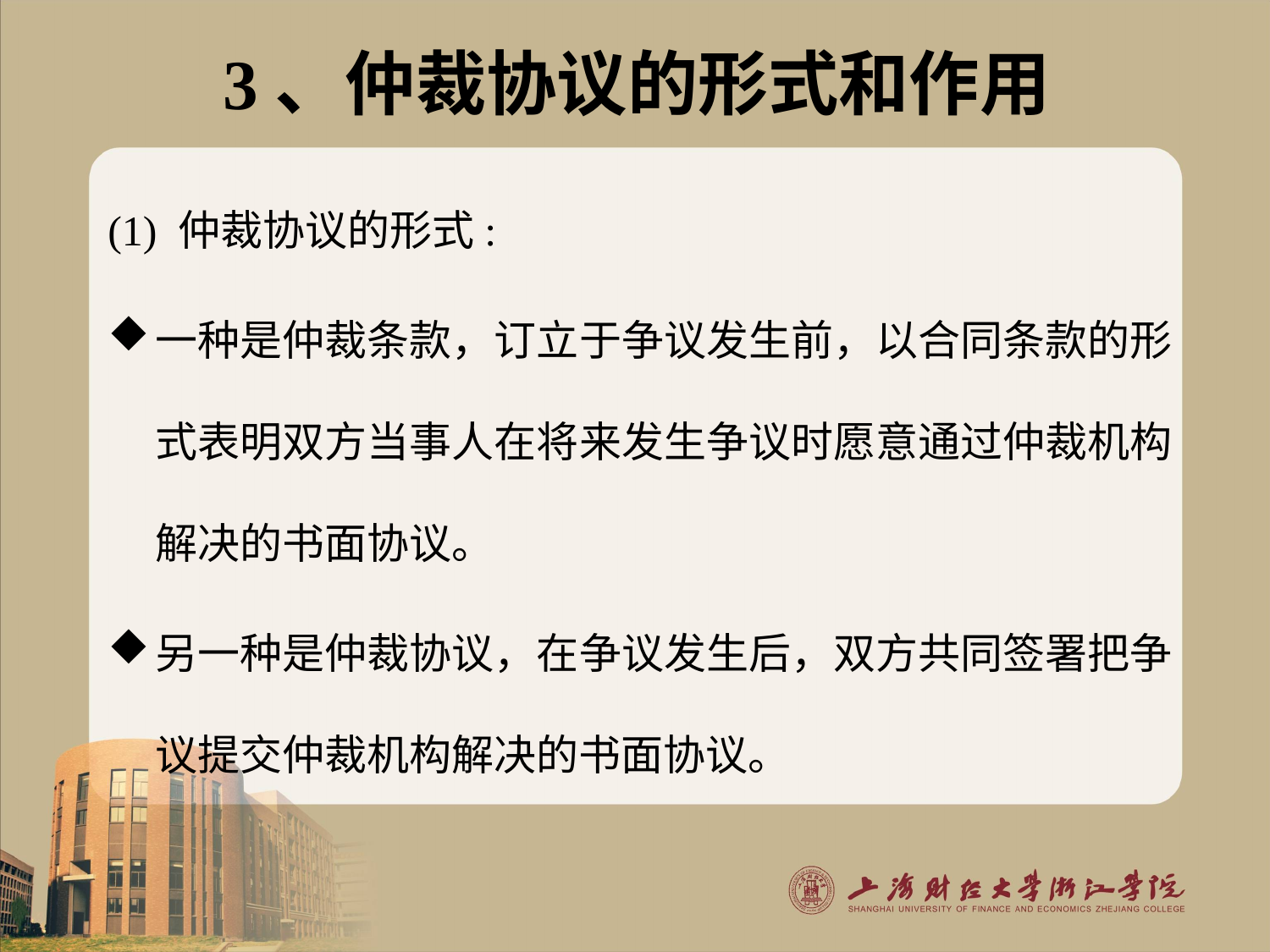

# 3、仲裁协议的形式和作用
(1) 仲裁协议的形式:
一种是仲裁条款，订立于争议发生前，以合同条款的形式表明双方当事人在将来发生争议时愿意通过仲裁机构解决的书面协议。
另一种是仲裁协议，在争议发生后，双方共同签署把争议提交仲裁机构解决的书面协议。